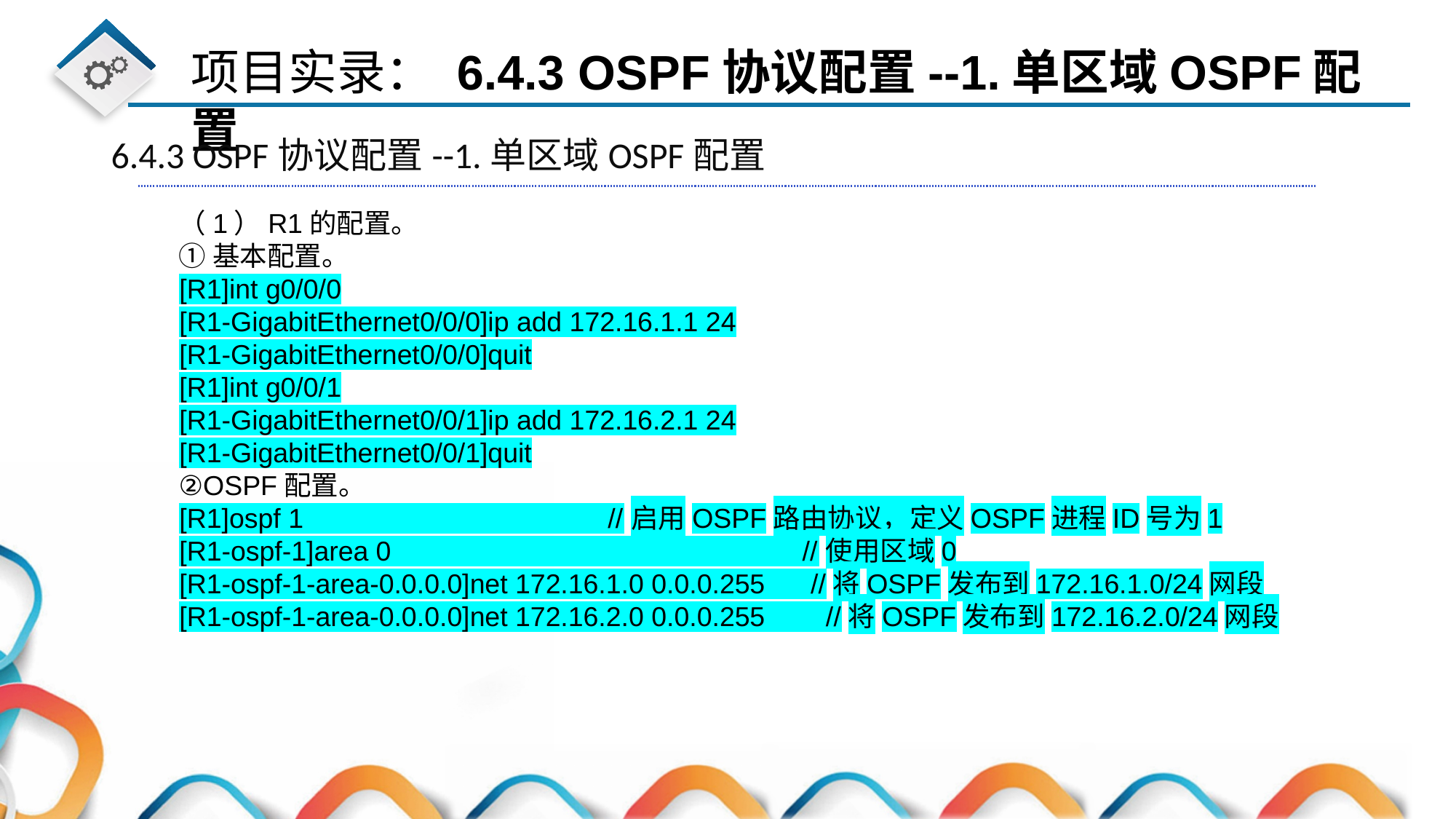

6.4.3 OSPF协议配置--1.单区域OSPF配置

（1）R1的配置。
①基本配置。
[R1]int g0/0/0
[R1-GigabitEthernet0/0/0]ip add 172.16.1.1 24
[R1-GigabitEthernet0/0/0]quit
[R1]int g0/0/1
[R1-GigabitEthernet0/0/1]ip add 172.16.2.1 24
[R1-GigabitEthernet0/0/1]quit
②OSPF配置。
[R1]ospf 1                                        //启用OSPF路由协议，定义OSPF进程ID号为1
[R1-ospf-1]area 0                                                      //使用区域0
[R1-ospf-1-area-0.0.0.0]net 172.16.1.0 0.0.0.255      //将OSPF发布到172.16.1.0/24网段
[R1-ospf-1-area-0.0.0.0]net 172.16.2.0 0.0.0.255        //将OSPF发布到172.16.2.0/24网段